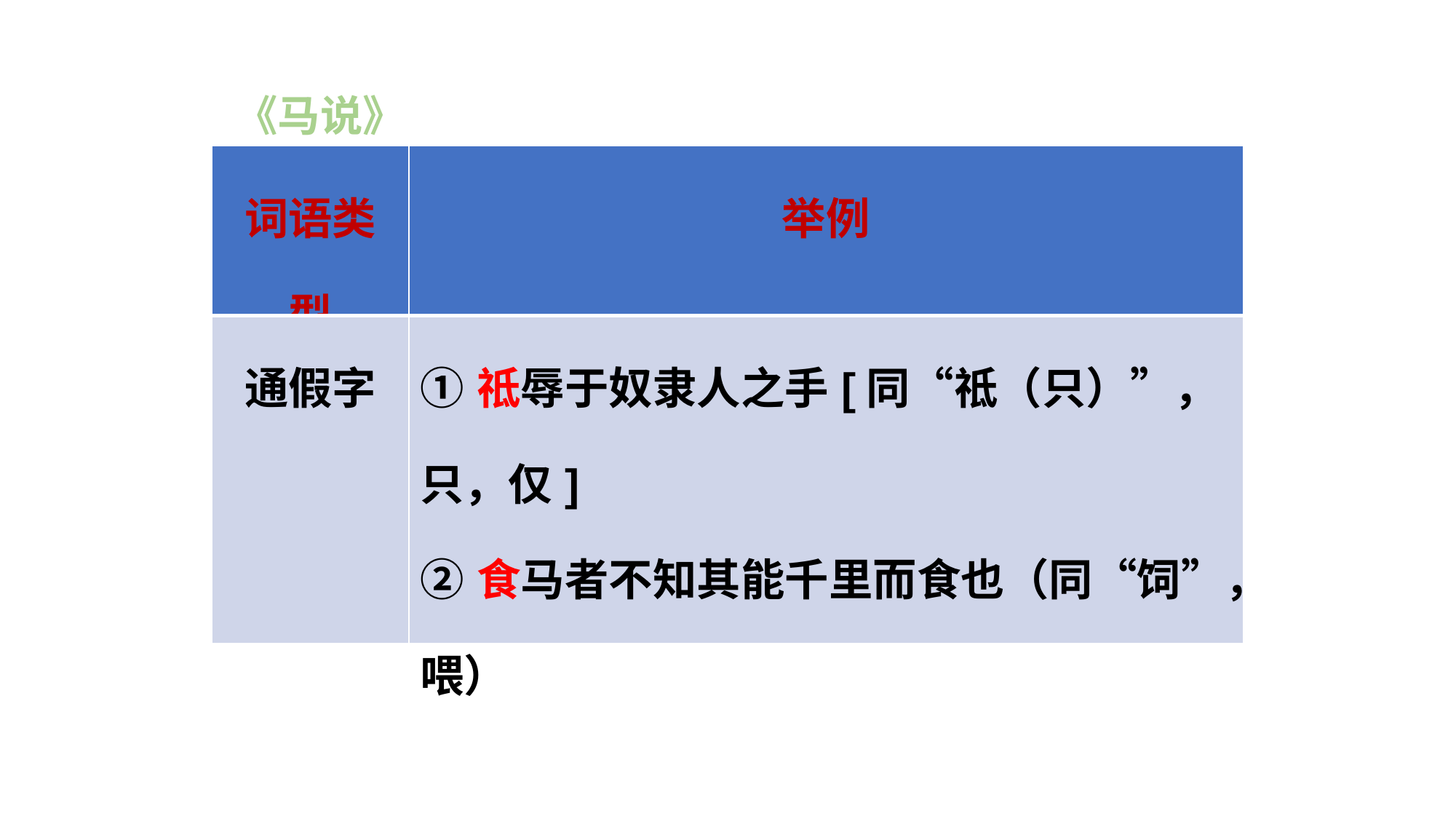

《马说》
| 词语类型 | 举例 |
| --- | --- |
| 通假字 | ①祗辱于奴隶人之手[同“祗（只）”，只，仅] ②食马者不知其能千里而食也（同“饲”，喂） |